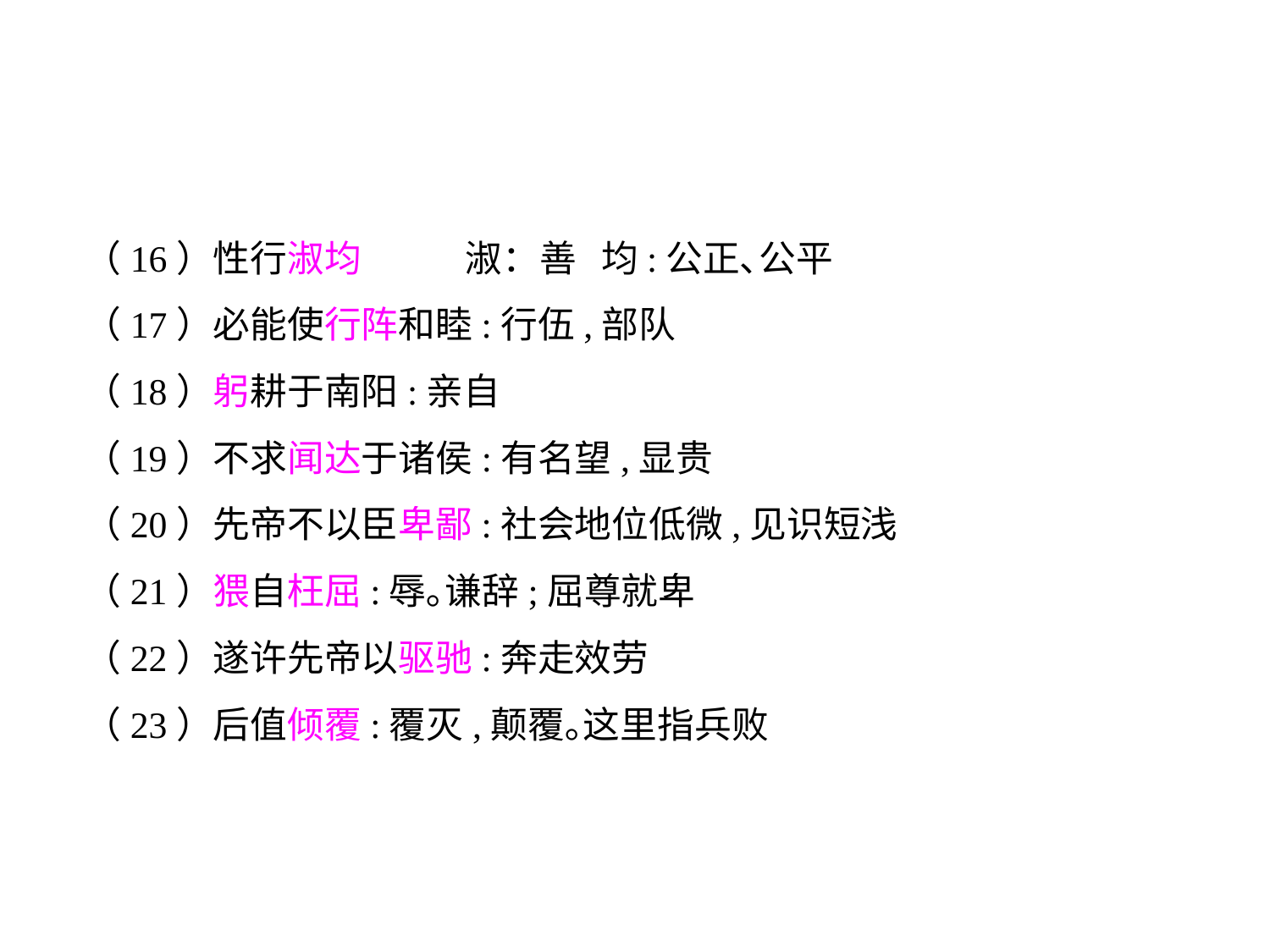

（16）性行淑均	淑：善   均:公正､公平
（17）必能使行阵和睦:行伍,部队
（18）躬耕于南阳:亲自
（19）不求闻达于诸侯:有名望,显贵
（20）先帝不以臣卑鄙:社会地位低微,见识短浅
（21）猥自枉屈:辱｡谦辞;屈尊就卑
（22）遂许先帝以驱驰:奔走效劳
（23）后值倾覆:覆灭,颠覆｡这里指兵败